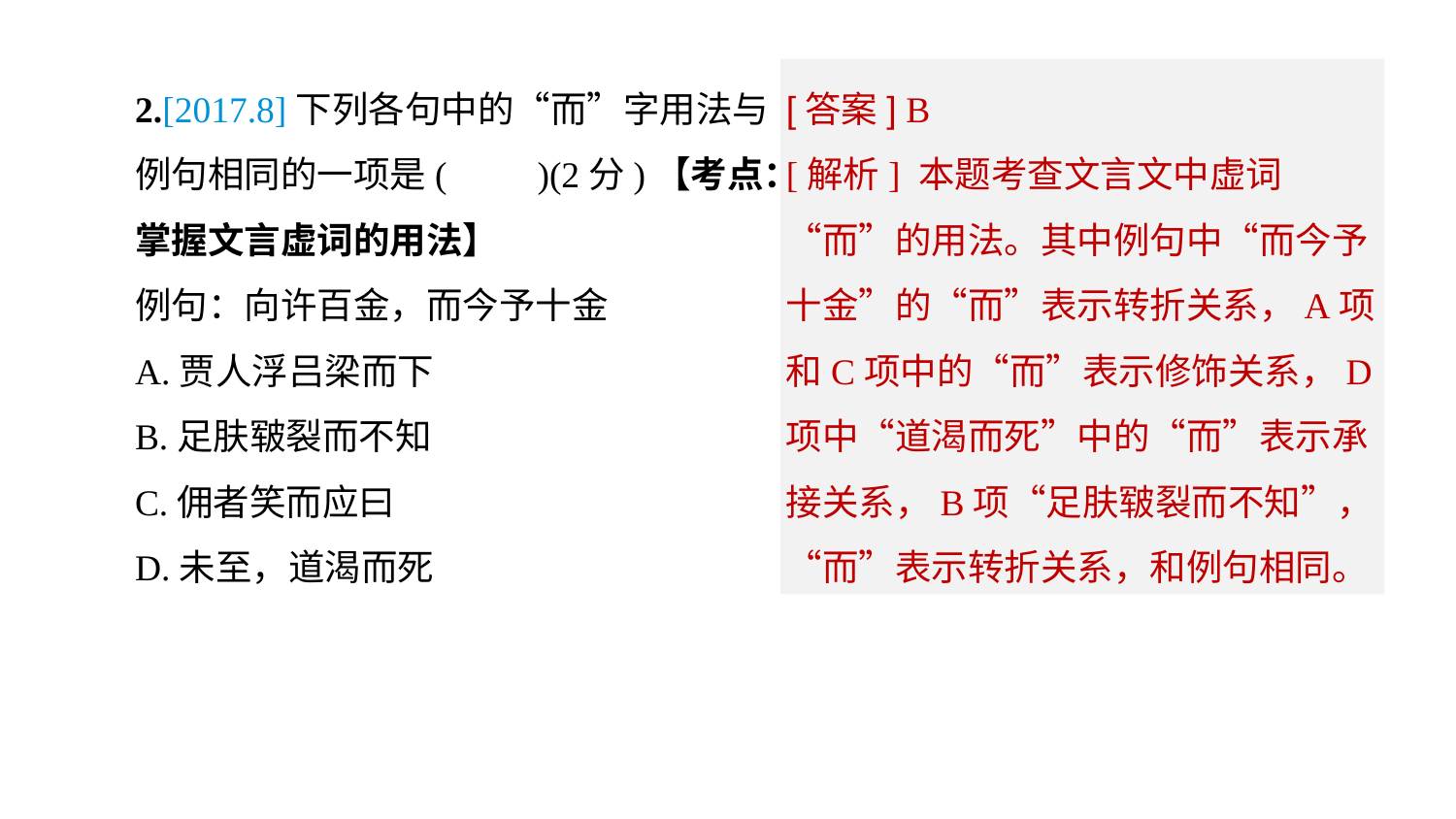

[答案] B
[解析] 本题考查文言文中虚词“而”的用法。其中例句中“而今予十金”的“而”表示转折关系，A项和C项中的“而”表示修饰关系，D项中“道渴而死”中的“而”表示承接关系，B项“足肤皲裂而不知”，“而”表示转折关系，和例句相同。
2.[2017.8]下列各句中的“而”字用法与例句相同的一项是(　　)(2分)【考点：掌握文言虚词的用法】
例句：向许百金，而今予十金
A.贾人浮吕梁而下
B.足肤皲裂而不知
C.佣者笑而应曰
D.未至，道渴而死